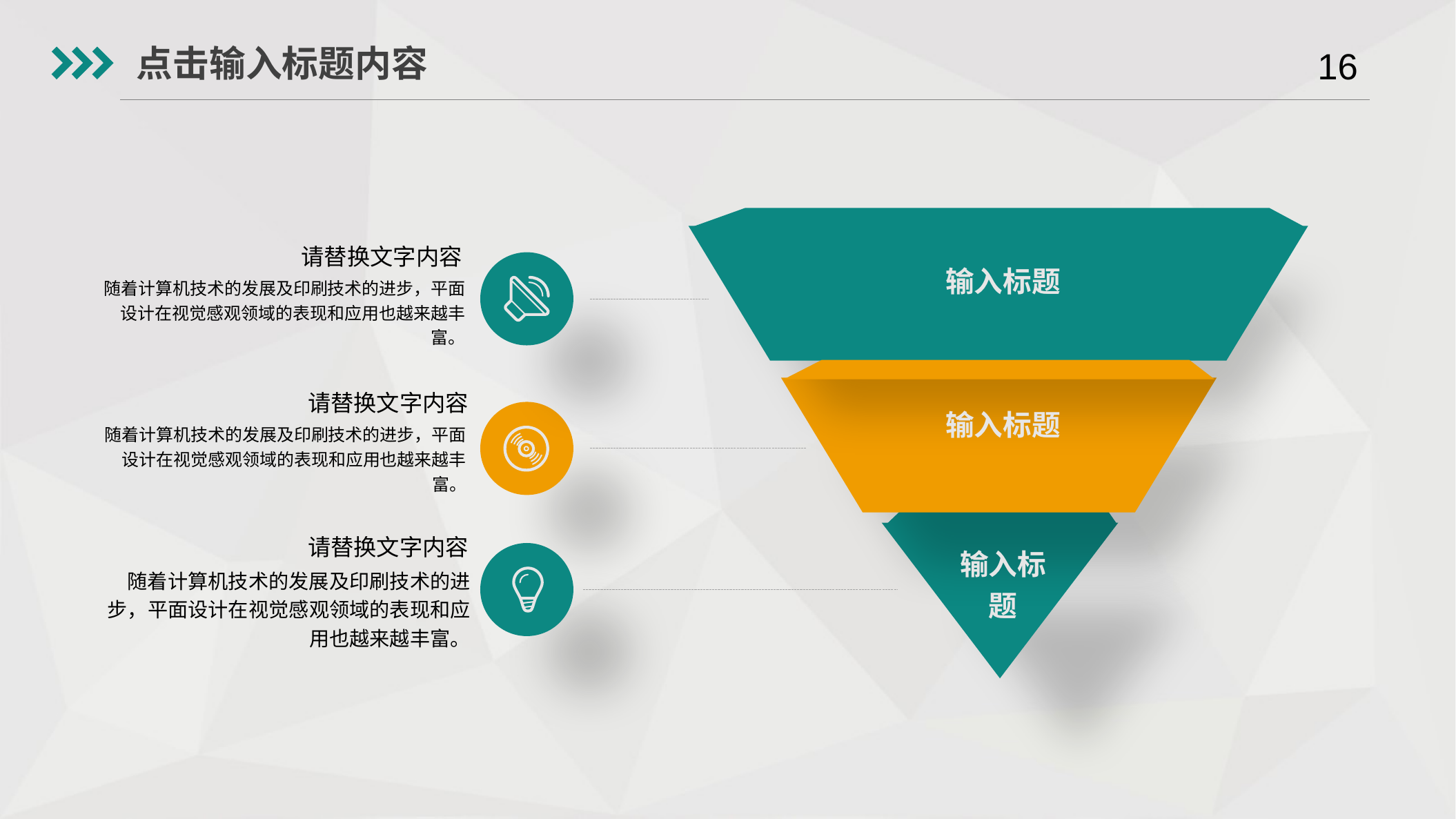

点击输入标题内容

输入标题

输入标题

输入标题
请替换文字内容
随着计算机技术的发展及印刷技术的进步，平面设计在视觉感观领域的表现和应用也越来越丰富。

请替换文字内容
随着计算机技术的发展及印刷技术的进步，平面设计在视觉感观领域的表现和应用也越来越丰富。

请替换文字内容
随着计算机技术的发展及印刷技术的进步，平面设计在视觉感观领域的表现和应用也越来越丰富。

Yanshifu